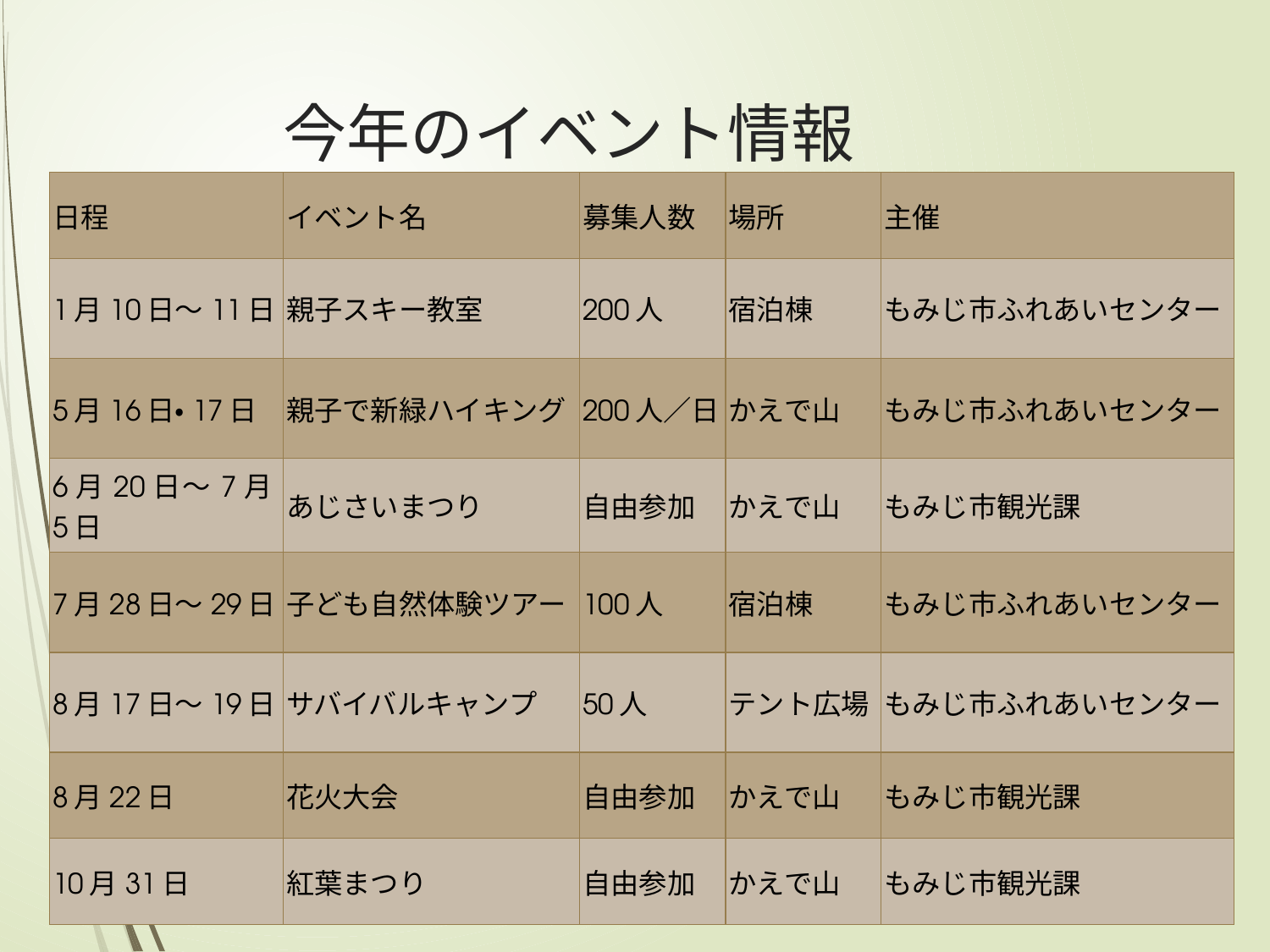

# 今年のイベント情報
| 日程 | イベント名 | 募集人数 | 場所 | 主催 |
| --- | --- | --- | --- | --- |
| 1月10日～11日 | 親子スキー教室 | 200人 | 宿泊棟 | もみじ市ふれあいセンター |
| 5月16日・17日 | 親子で新緑ハイキング | 200人／日 | かえで山 | もみじ市ふれあいセンター |
| 6月20日～7月5日 | あじさいまつり | 自由参加 | かえで山 | もみじ市観光課 |
| 7月28日～29日 | 子ども自然体験ツアー | 100人 | 宿泊棟 | もみじ市ふれあいセンター |
| 8月17日～19日 | サバイバルキャンプ | 50人 | テント広場 | もみじ市ふれあいセンター |
| 8月22日 | 花火大会 | 自由参加 | かえで山 | もみじ市観光課 |
| 10月31日 | 紅葉まつり | 自由参加 | かえで山 | もみじ市観光課 |